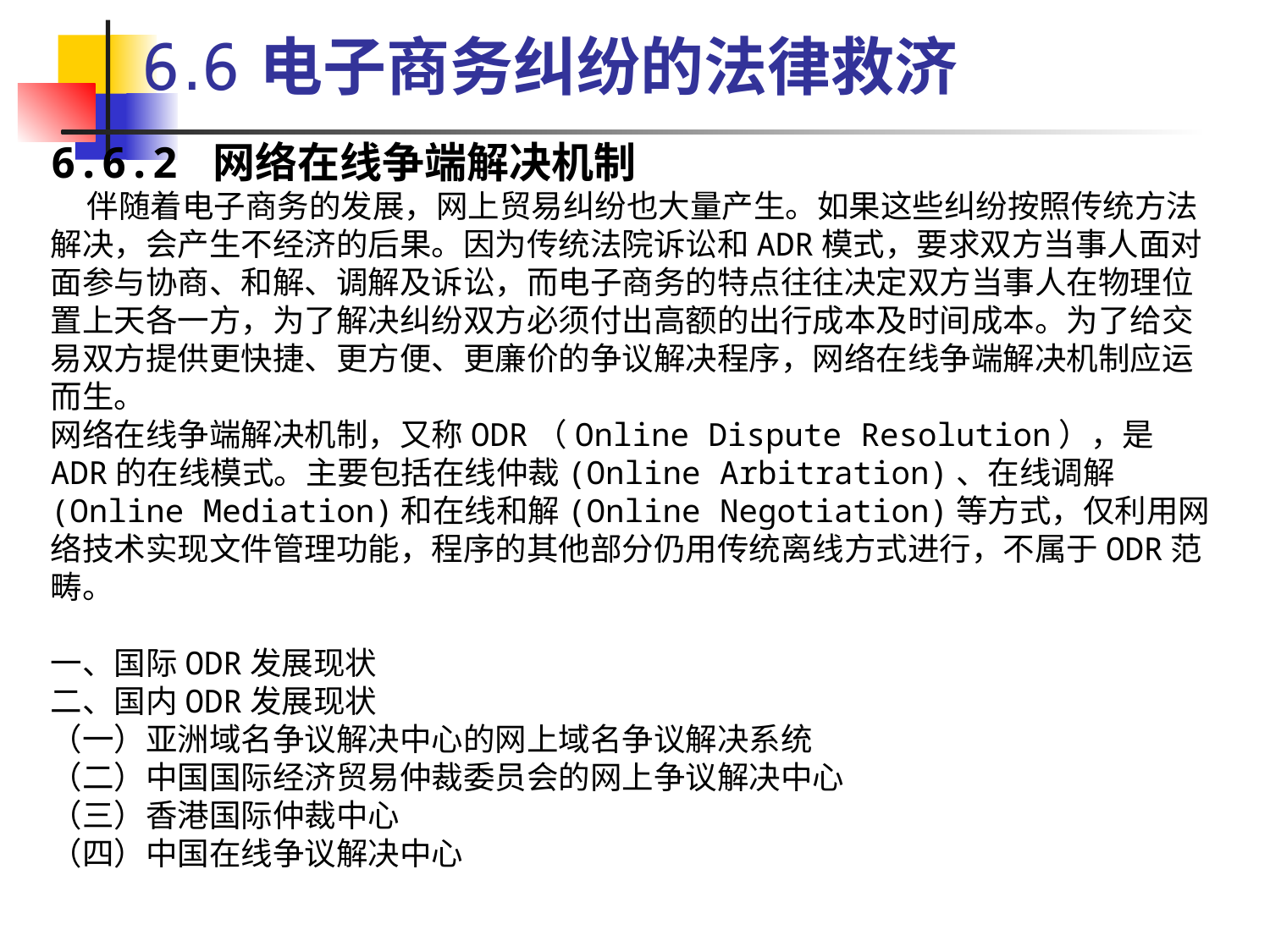

6.6电子商务纠纷的法律救济
6.6.2 网络在线争端解决机制
    伴随着电子商务的发展，网上贸易纠纷也大量产生。如果这些纠纷按照传统方法解决，会产生不经济的后果。因为传统法院诉讼和ADR模式，要求双方当事人面对面参与协商、和解、调解及诉讼，而电子商务的特点往往决定双方当事人在物理位置上天各一方，为了解决纠纷双方必须付出高额的出行成本及时间成本。为了给交易双方提供更快捷、更方便、更廉价的争议解决程序，网络在线争端解决机制应运而生。
网络在线争端解决机制，又称ODR（Online Dispute Resolution），是ADR的在线模式。主要包括在线仲裁(Online Arbitration)、在线调解(Online Mediation)和在线和解(Online Negotiation)等方式，仅利用网络技术实现文件管理功能，程序的其他部分仍用传统离线方式进行，不属于ODR范畴。

一、国际ODR发展现状
二、国内ODR发展现状
（一）亚洲域名争议解决中心的网上域名争议解决系统
（二）中国国际经济贸易仲裁委员会的网上争议解决中心
（三）香港国际仲裁中心
（四）中国在线争议解决中心